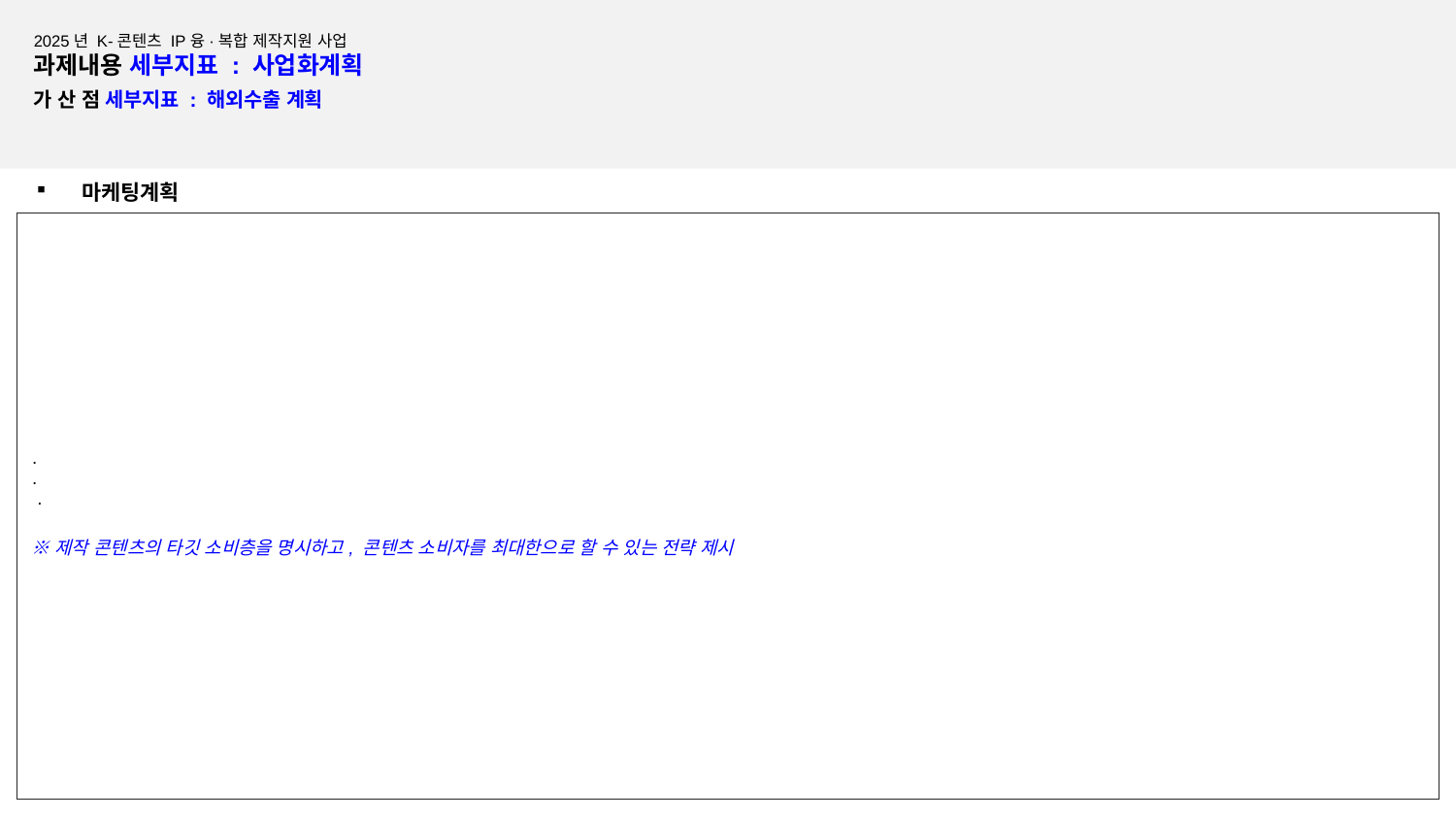

2025년 K-콘텐츠 IP융·복합 제작지원 사업
과제내용 세부지표 : 사업화계획

가 산 점 세부지표 : 해외수출 계획

마케팅계획
| · · · ※제작 콘텐츠의 타깃 소비층을 명시하고, 콘텐츠 소비자를 최대한으로 할 수 있는 전략 제시 |
| --- |